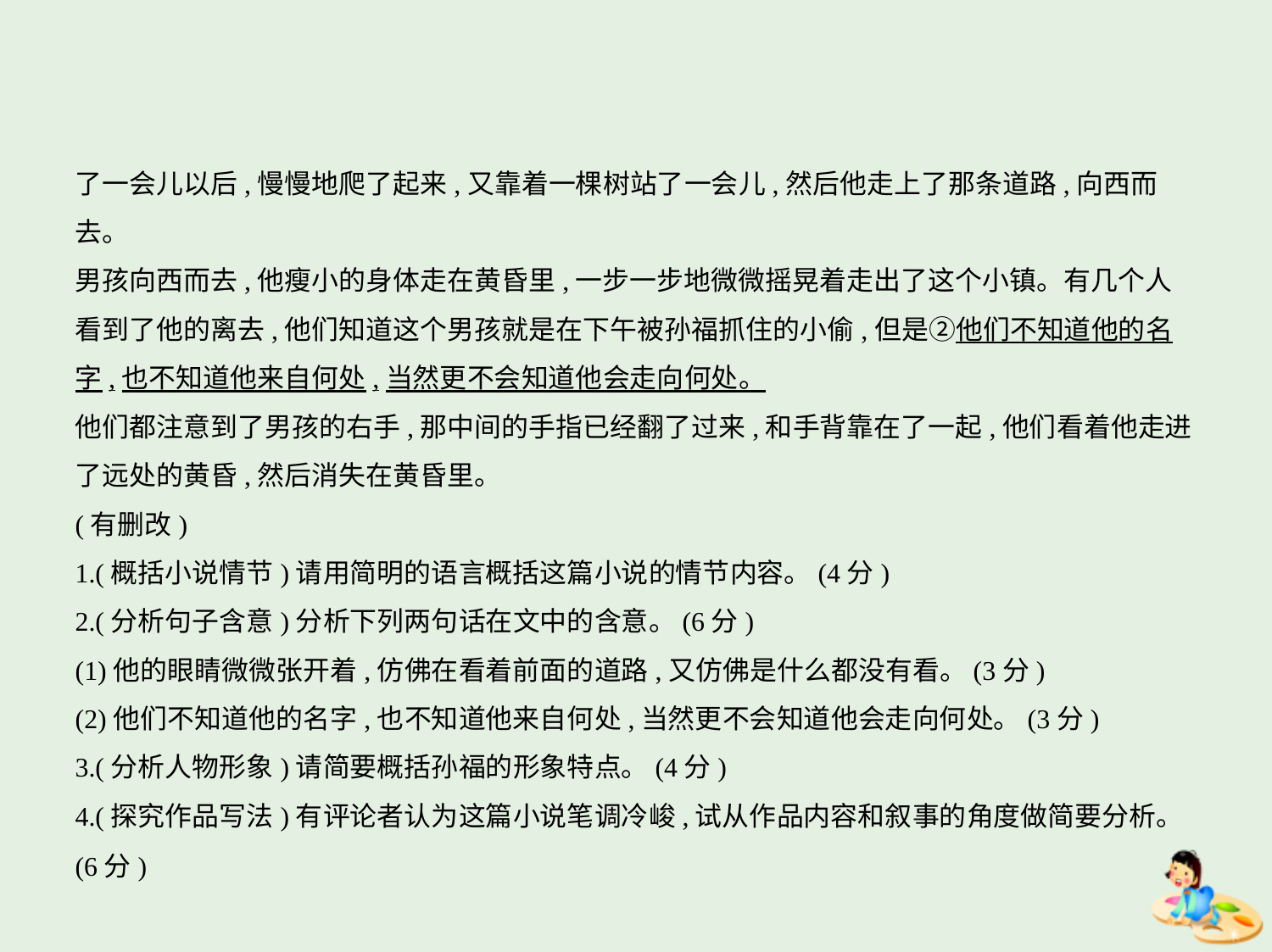

了一会儿以后,慢慢地爬了起来,又靠着一棵树站了一会儿,然后他走上了那条道路,向西而
去。
男孩向西而去,他瘦小的身体走在黄昏里,一步一步地微微摇晃着走出了这个小镇。有几个人
看到了他的离去,他们知道这个男孩就是在下午被孙福抓住的小偷,但是②他们不知道他的名
字,也不知道他来自何处,当然更不会知道他会走向何处。
他们都注意到了男孩的右手,那中间的手指已经翻了过来,和手背靠在了一起,他们看着他走进
了远处的黄昏,然后消失在黄昏里。
(有删改)
1.(概括小说情节)请用简明的语言概括这篇小说的情节内容。(4分)
2.(分析句子含意)分析下列两句话在文中的含意。(6分)
(1)他的眼睛微微张开着,仿佛在看着前面的道路,又仿佛是什么都没有看。(3分)
(2)他们不知道他的名字,也不知道他来自何处,当然更不会知道他会走向何处。(3分)
3.(分析人物形象)请简要概括孙福的形象特点。(4分)
4.(探究作品写法)有评论者认为这篇小说笔调冷峻,试从作品内容和叙事的角度做简要分析。
(6分)